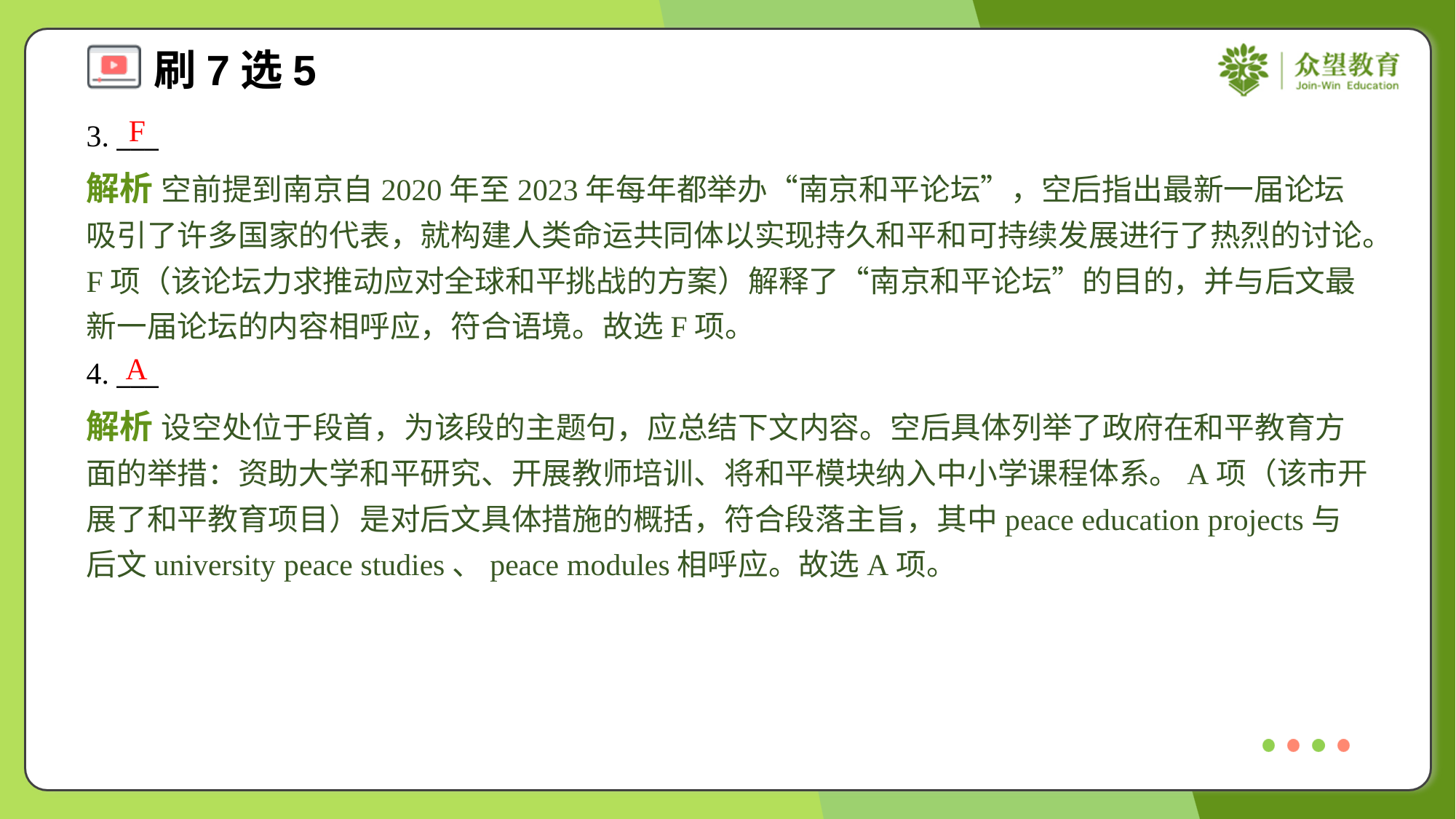

F
3. ___
解析 空前提到南京自2020年至2023年每年都举办“南京和平论坛”，空后指出最新一届论坛吸引了许多国家的代表，就构建人类命运共同体以实现持久和平和可持续发展进行了热烈的讨论。F项（该论坛力求推动应对全球和平挑战的方案）解释了“南京和平论坛”的目的，并与后文最新一届论坛的内容相呼应，符合语境。故选F项。
A
4. ___
解析 设空处位于段首，为该段的主题句，应总结下文内容。空后具体列举了政府在和平教育方面的举措：资助大学和平研究、开展教师培训、将和平模块纳入中小学课程体系。A项（该市开展了和平教育项目）是对后文具体措施的概括，符合段落主旨，其中peace education projects与后文university peace studies、peace modules相呼应。故选A项。